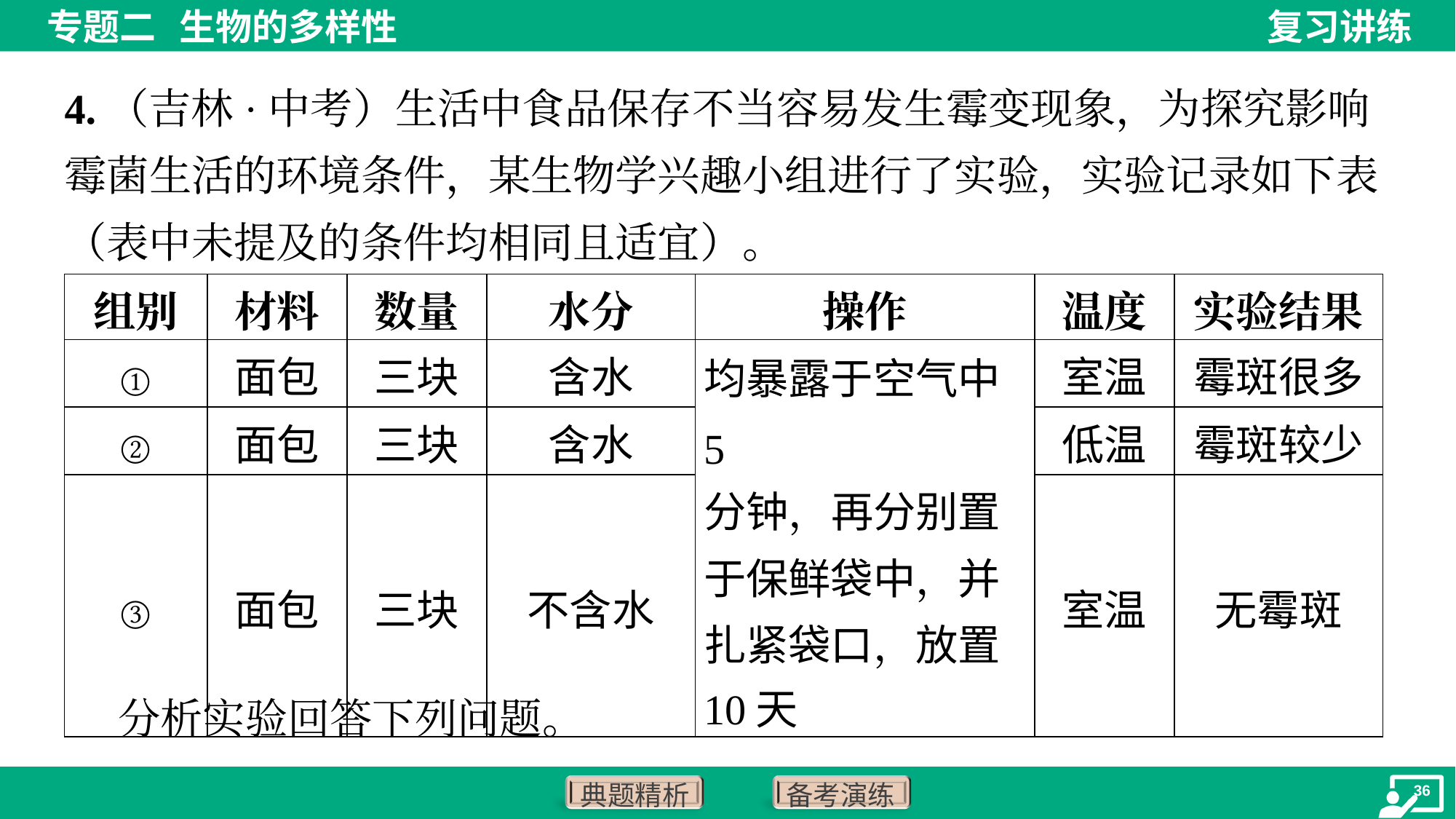

4.（吉林·中考）生活中食品保存不当容易发生霉变现象，为探究影响霉菌生活的环境条件，某生物学兴趣小组进行了实验，实验记录如下表（表中未提及的条件均相同且适宜）。
| 组别 | 材料 | 数量 | 水分 | 操作 | 温度 | 实验结果 |
| --- | --- | --- | --- | --- | --- | --- |
| ① | 面包 | 三块 | 含水 | 均暴露于空气中5 分钟，再分别置 于保鲜袋中，并 扎紧袋口，放置 10天 | 室温 | 霉斑很多 |
| ② | 面包 | 三块 | 含水 |  | 低温 | 霉斑较少 |
| ③ | 面包 | 三块 | 不含水 |  | 室温 | 无霉斑 |
    分析实验回答下列问题。